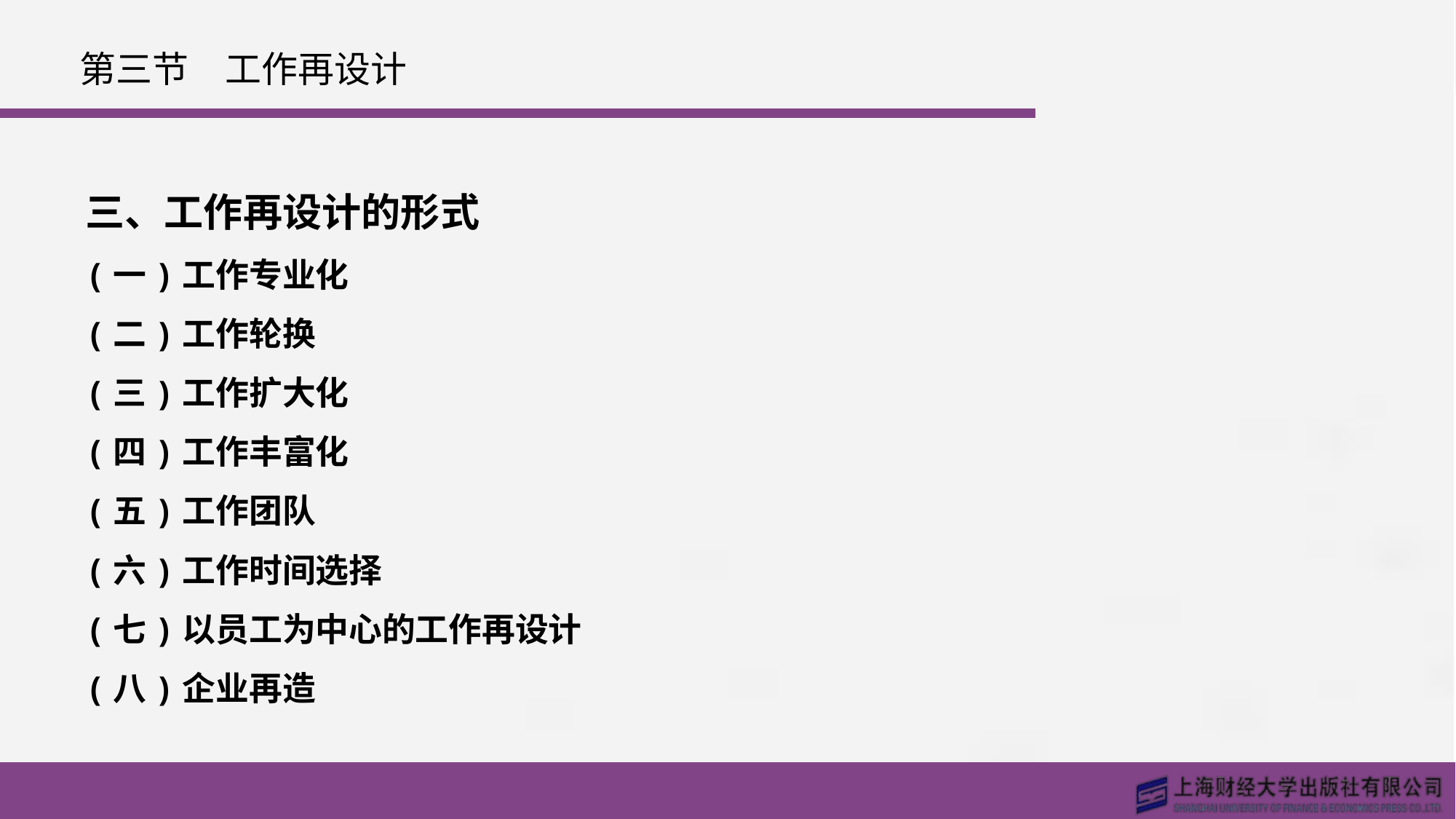

# 第三节　工作再设计
三、工作再设计的形式
(一)工作专业化
(二)工作轮换
(三)工作扩大化
(四)工作丰富化
(五)工作团队
(六)工作时间选择
(七)以员工为中心的工作再设计
(八)企业再造